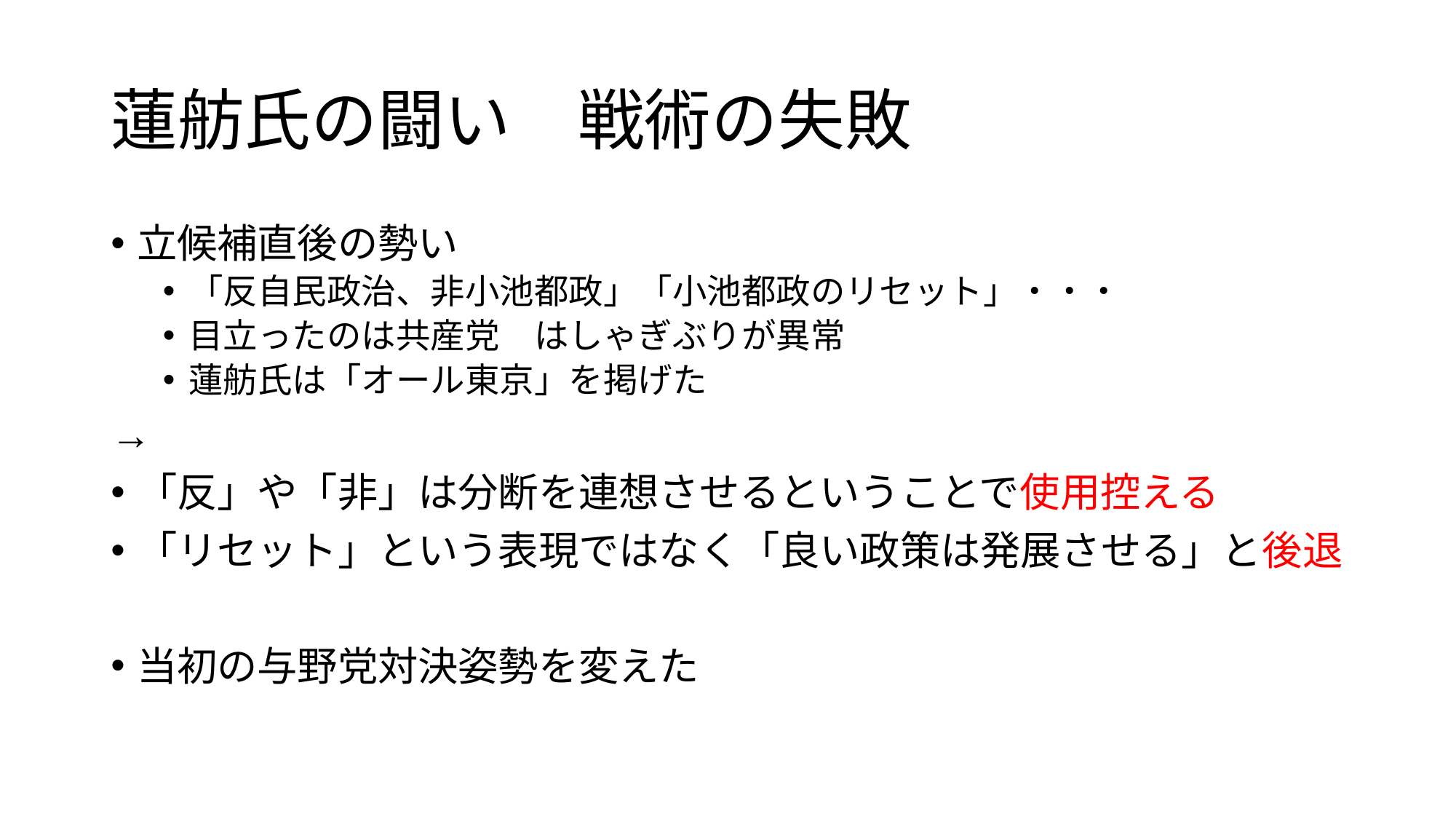

# 蓮舫氏の闘い　戦術の失敗
立候補直後の勢い
「反自民政治、非小池都政」「小池都政のリセット」・・・
目立ったのは共産党　はしゃぎぶりが異常
蓮舫氏は「オール東京」を掲げた
→
「反」や「非」は分断を連想させるということで使用控える
「リセット」という表現ではなく「良い政策は発展させる」と後退

当初の与野党対決姿勢を変えた